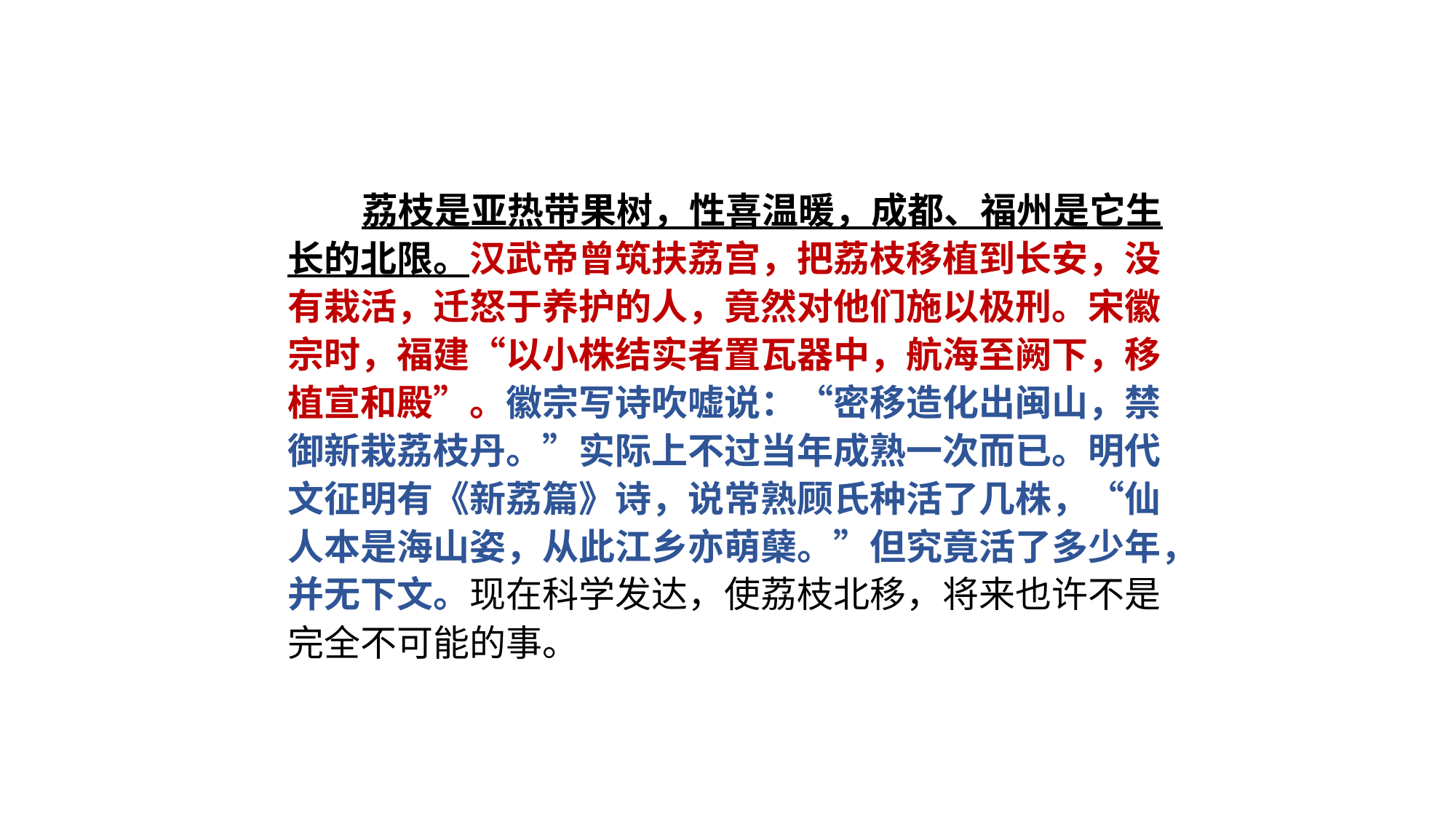

荔枝是亚热带果树，性喜温暖，成都、福州是它生长的北限。汉武帝曾筑扶荔宫，把荔枝移植到长安，没有栽活，迁怒于养护的人，竟然对他们施以极刑。宋徽宗时，福建“以小株结实者置瓦器中，航海至阙下，移植宣和殿”。徽宗写诗吹嘘说：“密移造化出闽山，禁御新栽荔枝丹。”实际上不过当年成熟一次而已。明代文征明有《新荔篇》诗，说常熟顾氏种活了几株，“仙人本是海山姿，从此江乡亦萌蘖。”但究竟活了多少年，并无下文。现在科学发达，使荔枝北移，将来也许不是完全不可能的事。